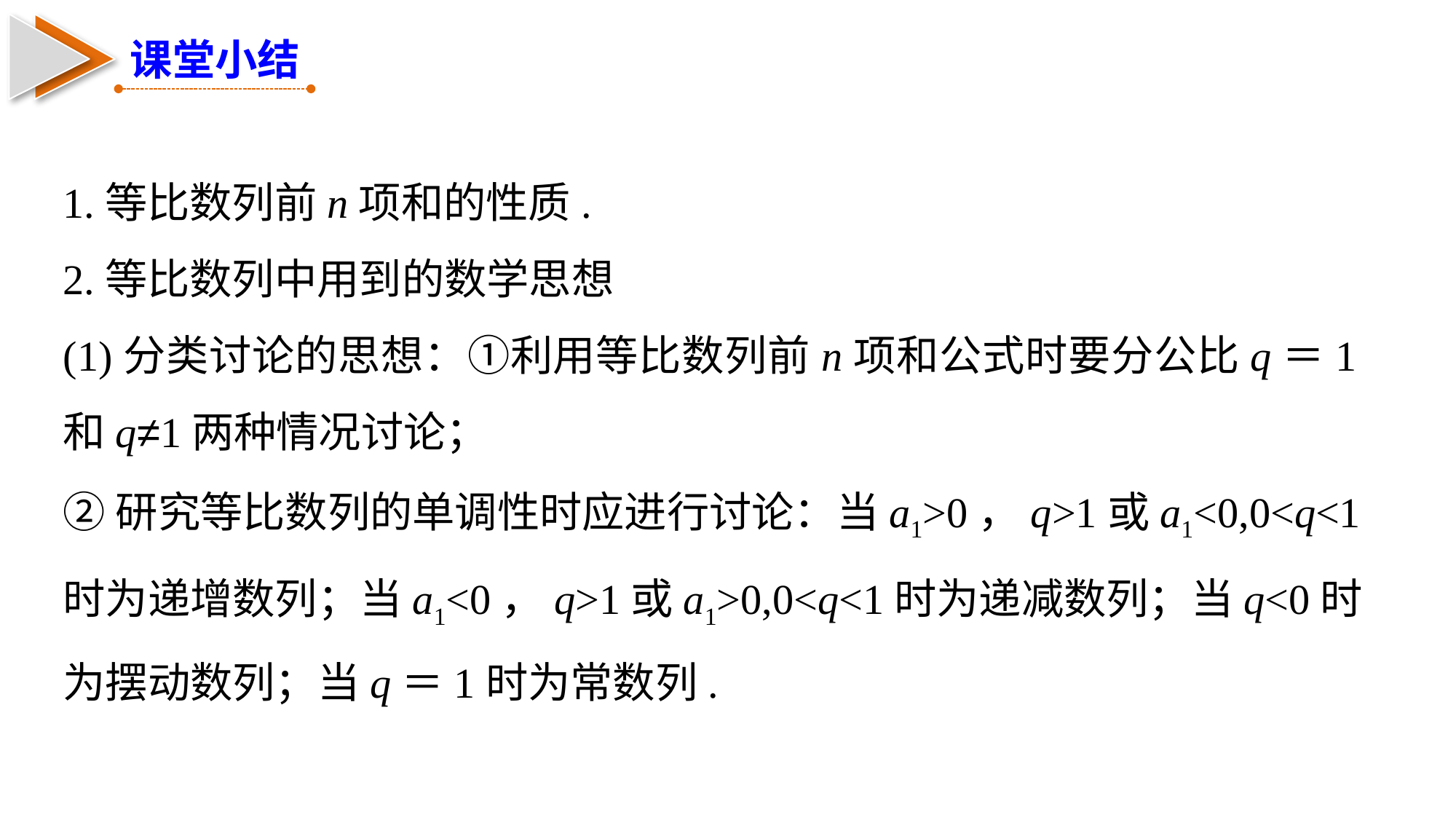

课堂小结
1.等比数列前n项和的性质.
2.等比数列中用到的数学思想
(1)分类讨论的思想：①利用等比数列前n项和公式时要分公比q＝1和q≠1两种情况讨论；
②研究等比数列的单调性时应进行讨论：当a1>0，q>1或a1<0,0<q<1时为递增数列；当a1<0，q>1或a1>0,0<q<1时为递减数列；当q<0时为摆动数列；当q＝1时为常数列.